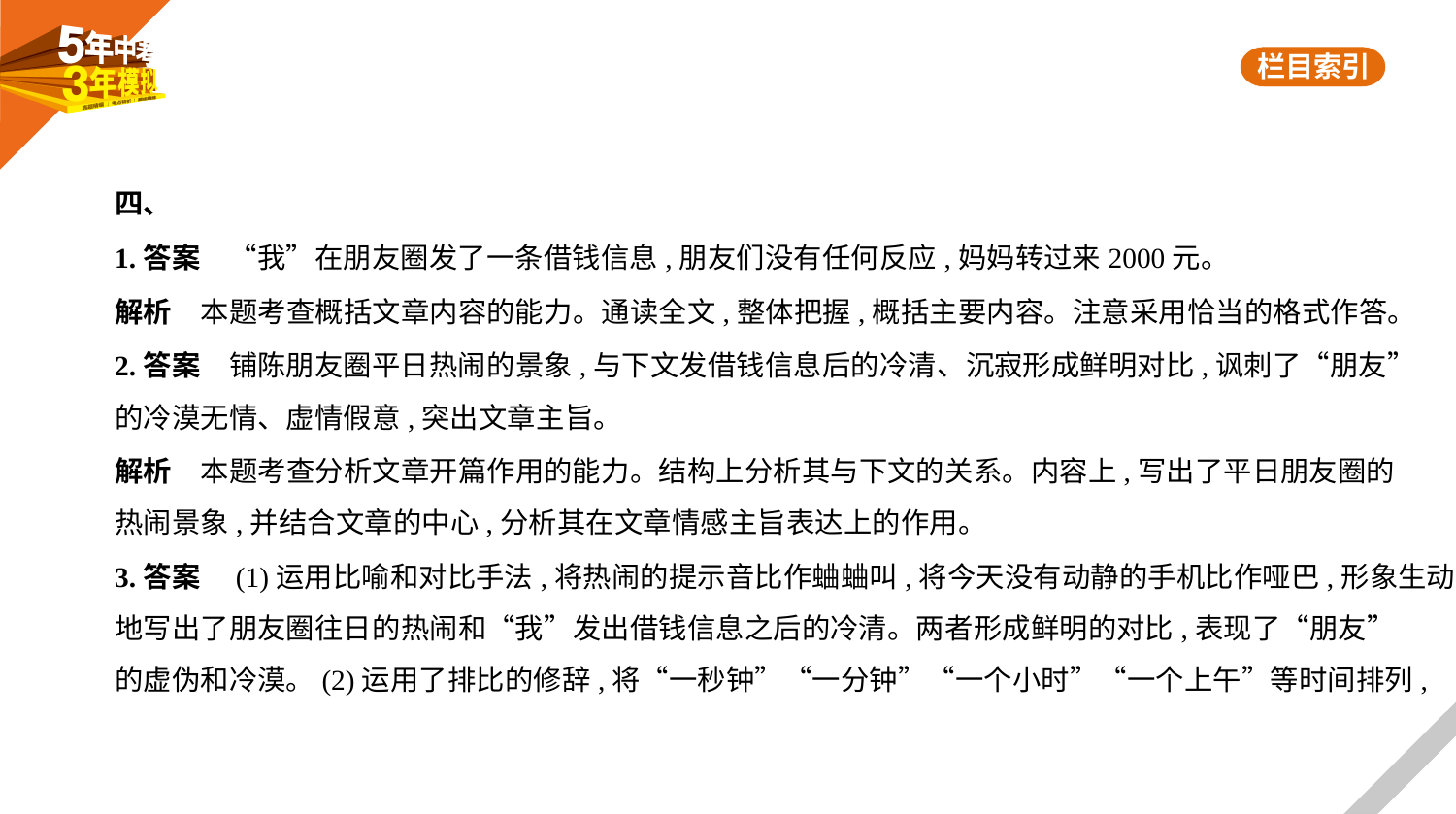

四、
1.答案　“我”在朋友圈发了一条借钱信息,朋友们没有任何反应,妈妈转过来2000元。
解析　本题考查概括文章内容的能力。通读全文,整体把握,概括主要内容。注意采用恰当的格式作答。
2.答案　铺陈朋友圈平日热闹的景象,与下文发借钱信息后的冷清、沉寂形成鲜明对比,讽刺了“朋友”
的冷漠无情、虚情假意,突出文章主旨。
解析　本题考查分析文章开篇作用的能力。结构上分析其与下文的关系。内容上,写出了平日朋友圈的
热闹景象,并结合文章的中心,分析其在文章情感主旨表达上的作用。
3.答案　(1)运用比喻和对比手法,将热闹的提示音比作蛐蛐叫,将今天没有动静的手机比作哑巴,形象生动
地写出了朋友圈往日的热闹和“我”发出借钱信息之后的冷清。两者形成鲜明的对比,表现了“朋友”
的虚伪和冷漠。(2)运用了排比的修辞,将“一秒钟”“一分钟”“一个小时”“一个上午”等时间排列,